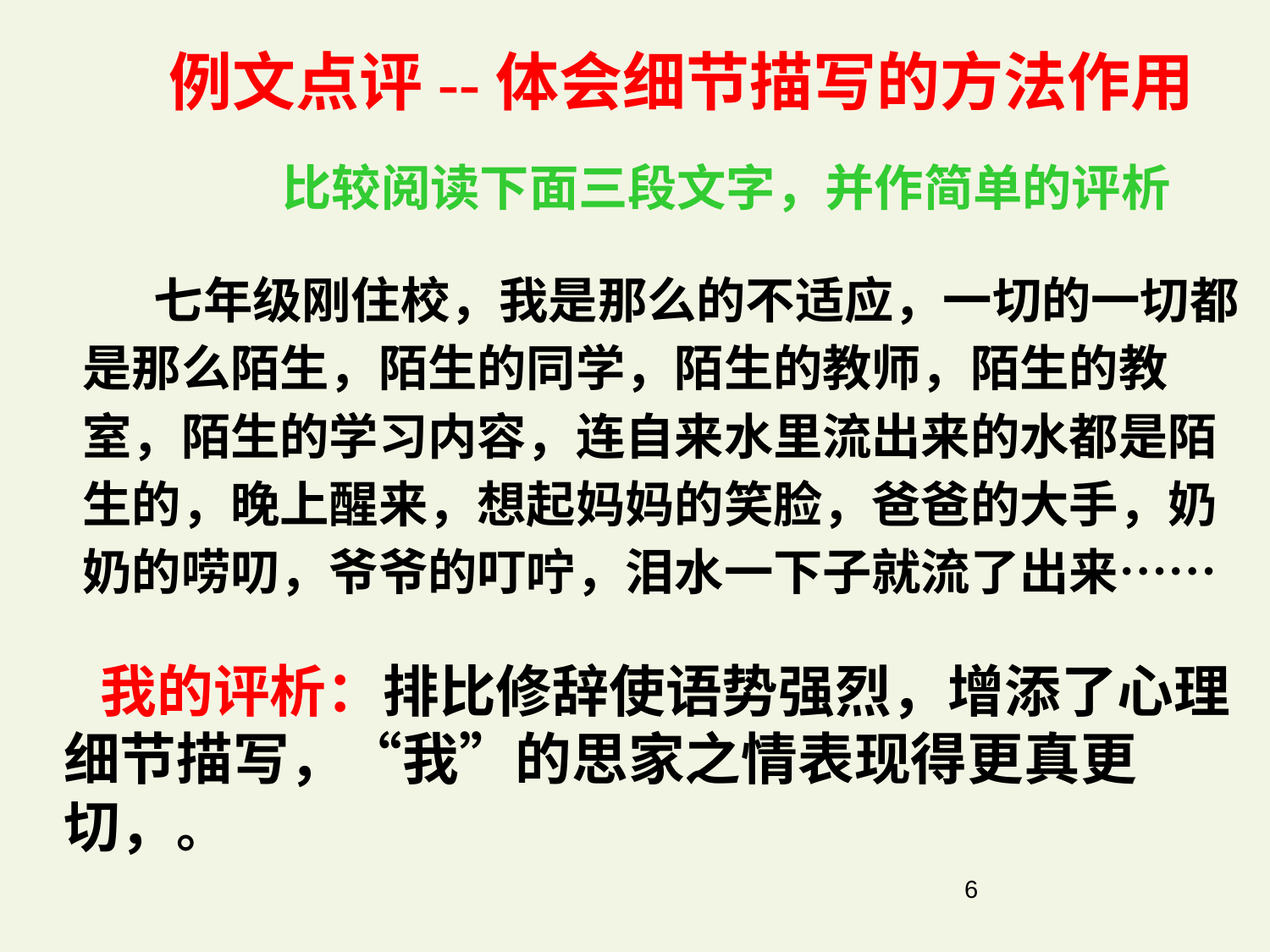

例文点评--体会细节描写的方法作用
   比较阅读下面三段文字，并作简单的评析
  七年级刚住校，我是那么的不适应，一切的一切都是那么陌生，陌生的同学，陌生的教师，陌生的教室，陌生的学习内容，连自来水里流出来的水都是陌生的，晚上醒来，想起妈妈的笑脸，爸爸的大手，奶奶的唠叨，爷爷的叮咛，泪水一下子就流了出来……
我的评析：排比修辞使语势强烈，增添了心理细节描写，“我”的思家之情表现得更真更切，。
6